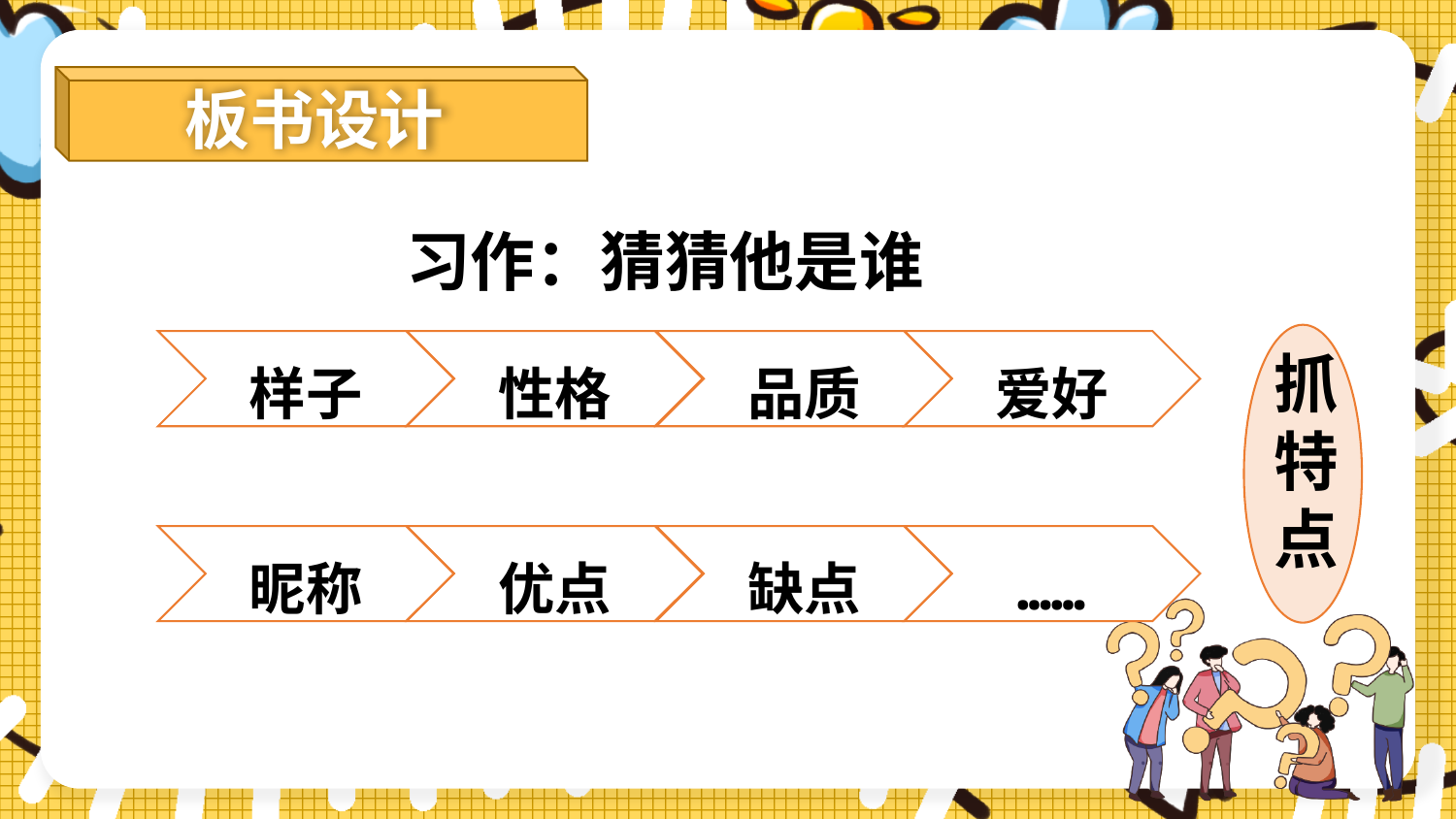

板书设计
习作：猜猜他是谁

样子

性格

品质

爱好

抓特点

昵称

优点

缺点

……